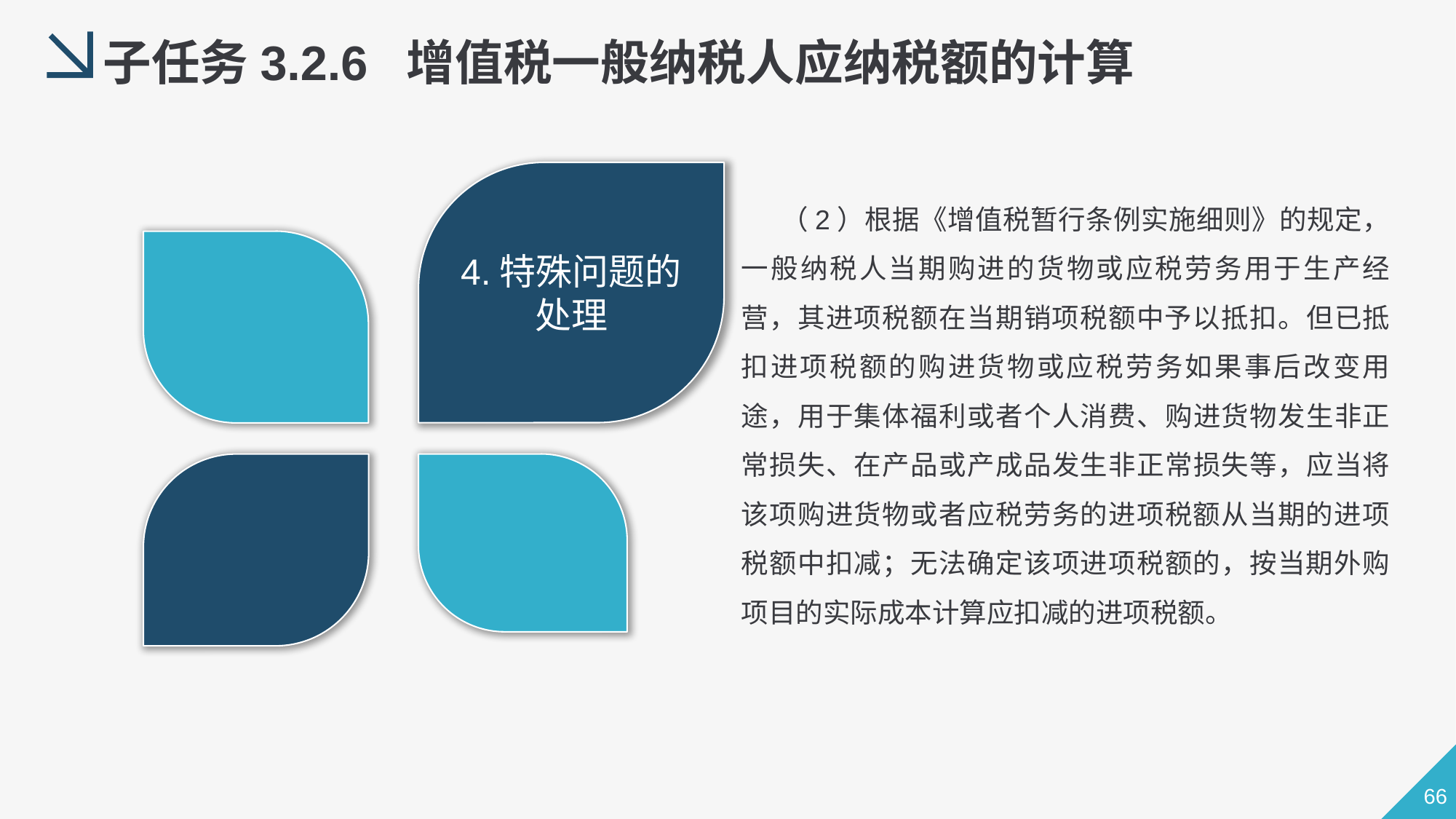

子任务3.2.6  增值税一般纳税人应纳税额的计算

4.特殊问题的处理
     （2）根据《增值税暂行条例实施细则》的规定，一般纳税人当期购进的货物或应税劳务用于生产经营，其进项税额在当期销项税额中予以抵扣。但已抵扣进项税额的购进货物或应税劳务如果事后改变用途，用于集体福利或者个人消费、购进货物发生非正常损失、在产品或产成品发生非正常损失等，应当将该项购进货物或者应税劳务的进项税额从当期的进项税额中扣减；无法确定该项进项税额的，按当期外购项目的实际成本计算应扣减的进项税额。